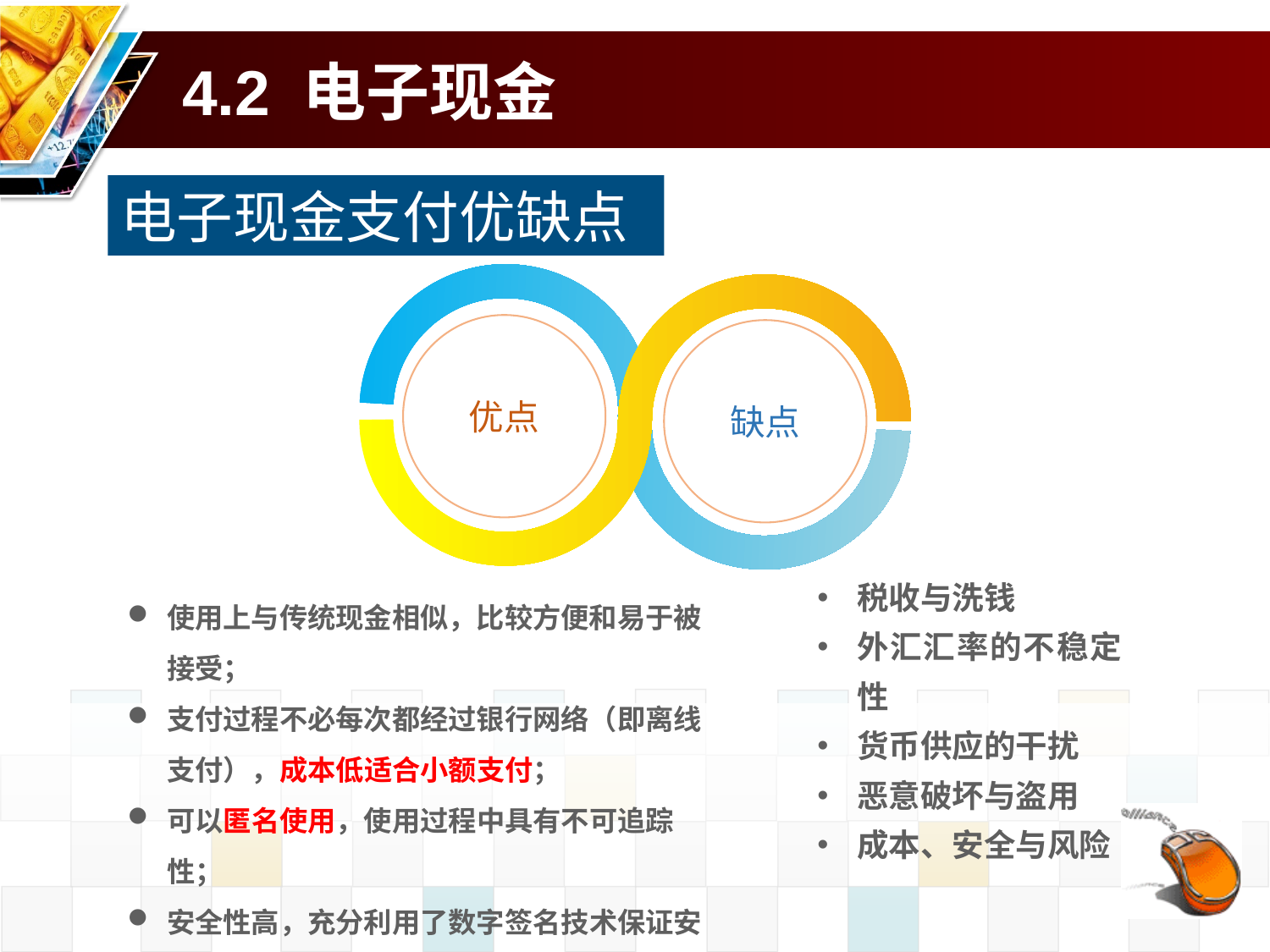

# 4.2 电子现金
电子现金支付优缺点

优点
缺点
税收与洗钱
外汇汇率的不稳定性
货币供应的干扰
恶意破坏与盗用
成本、安全与风险
使用上与传统现金相似，比较方便和易于被接受；
支付过程不必每次都经过银行网络（即离线支付），成本低适合小额支付；
可以匿名使用，使用过程中具有不可追踪性；
安全性高，充分利用了数字签名技术保证安全，防止伪造，抵赖。